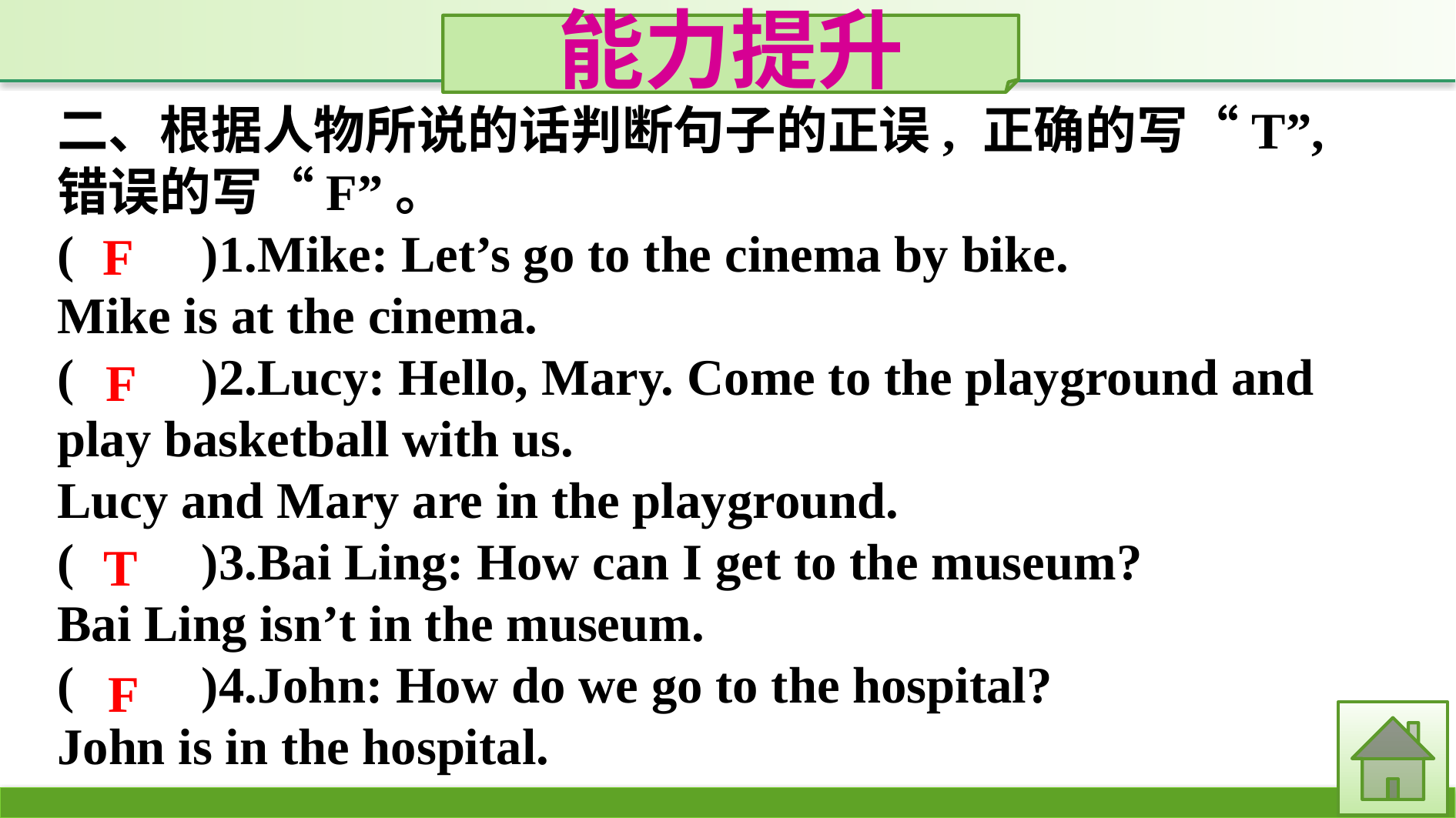

能力提升
二、根据人物所说的话判断句子的正误, 正确的写“T”, 错误的写“F”。
(　　)1.Mike: Let’s go to the cinema by bike.
Mike is at the cinema.
(　　)2.Lucy: Hello, Mary. Come to the playground and play basketball with us.
Lucy and Mary are in the playground.
(　　)3.Bai Ling: How can I get to the museum?
Bai Ling isn’t in the museum.
(　　)4.John: How do we go to the hospital?
John is in the hospital.
F
F
T
F